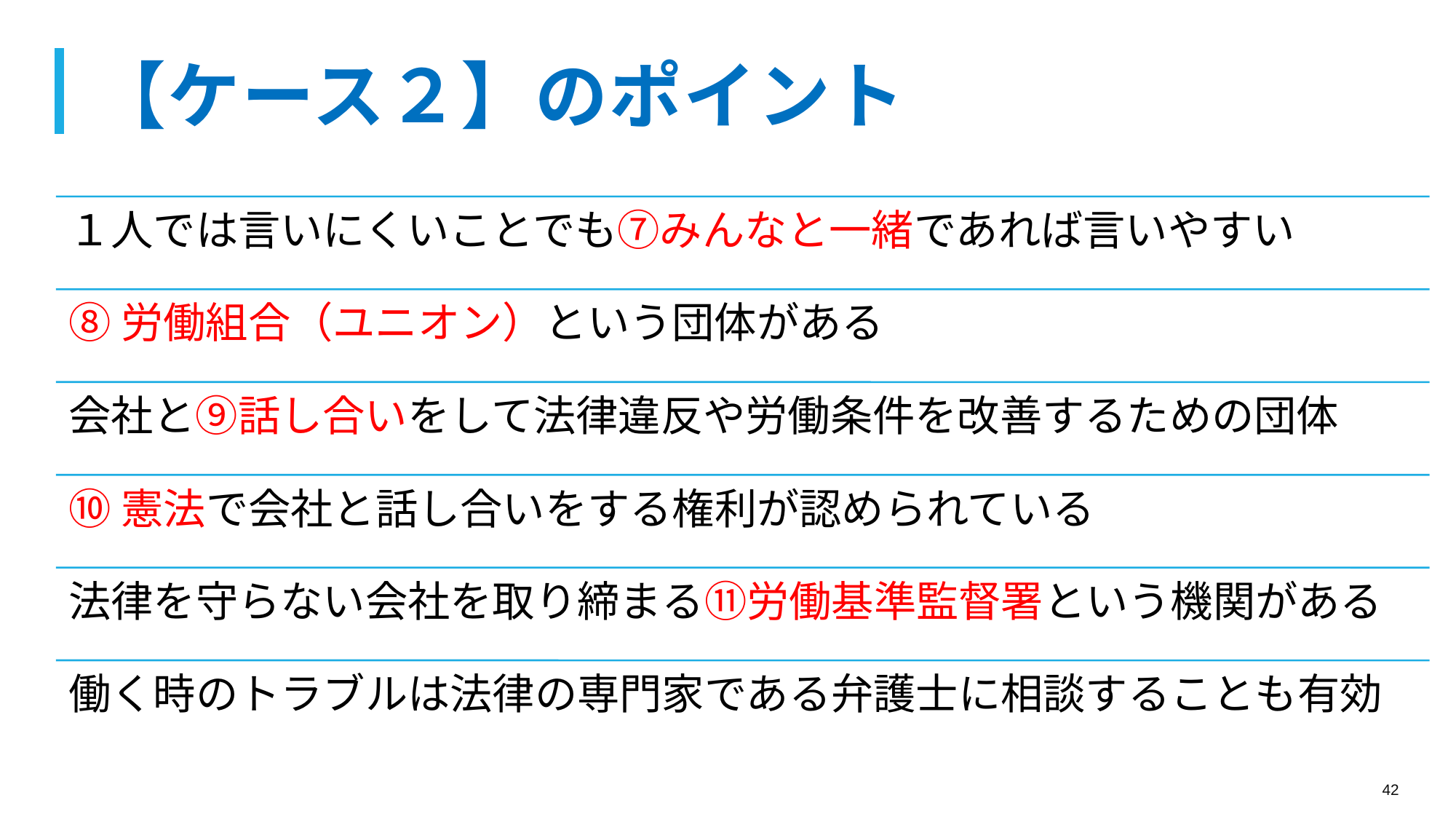

# 【ケース２】のポイント
１人では言いにくいことでも⑦みんなと一緒であれば言いやすい
⑧労働組合（ユニオン）という団体がある
会社と⑨話し合いをして法律違反や労働条件を改善するための団体
⑩憲法で会社と話し合いをする権利が認められている
法律を守らない会社を取り締まる⑪労働基準監督署という機関がある
働く時のトラブルは法律の専門家である弁護士に相談することも有効

42